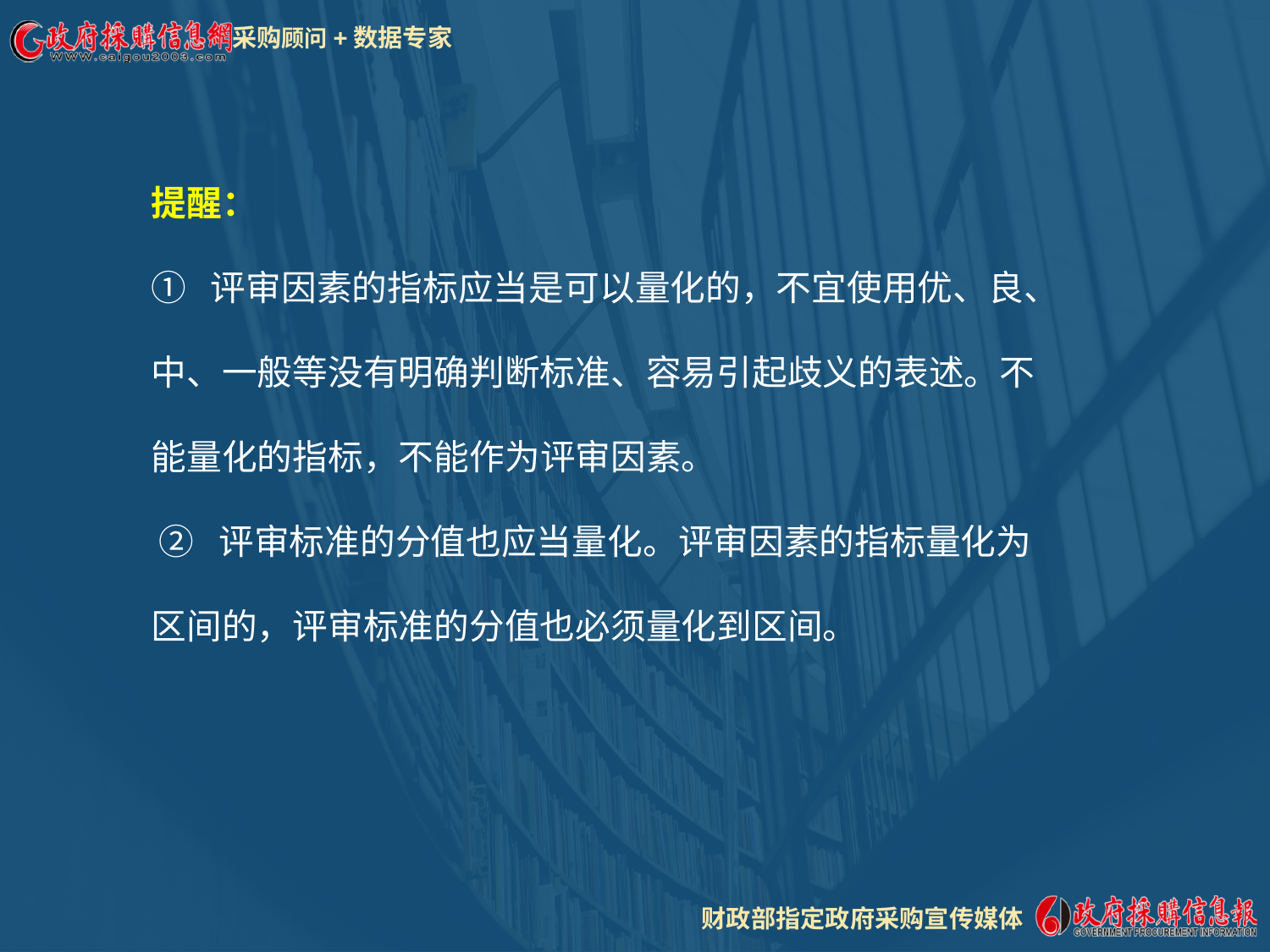

提醒：
①  评审因素的指标应当是可以量化的，不宜使用优、良、中、一般等没有明确判断标准、容易引起歧义的表述。不能量化的指标，不能作为评审因素。
 ②  评审标准的分值也应当量化。评审因素的指标量化为区间的，评审标准的分值也必须量化到区间。